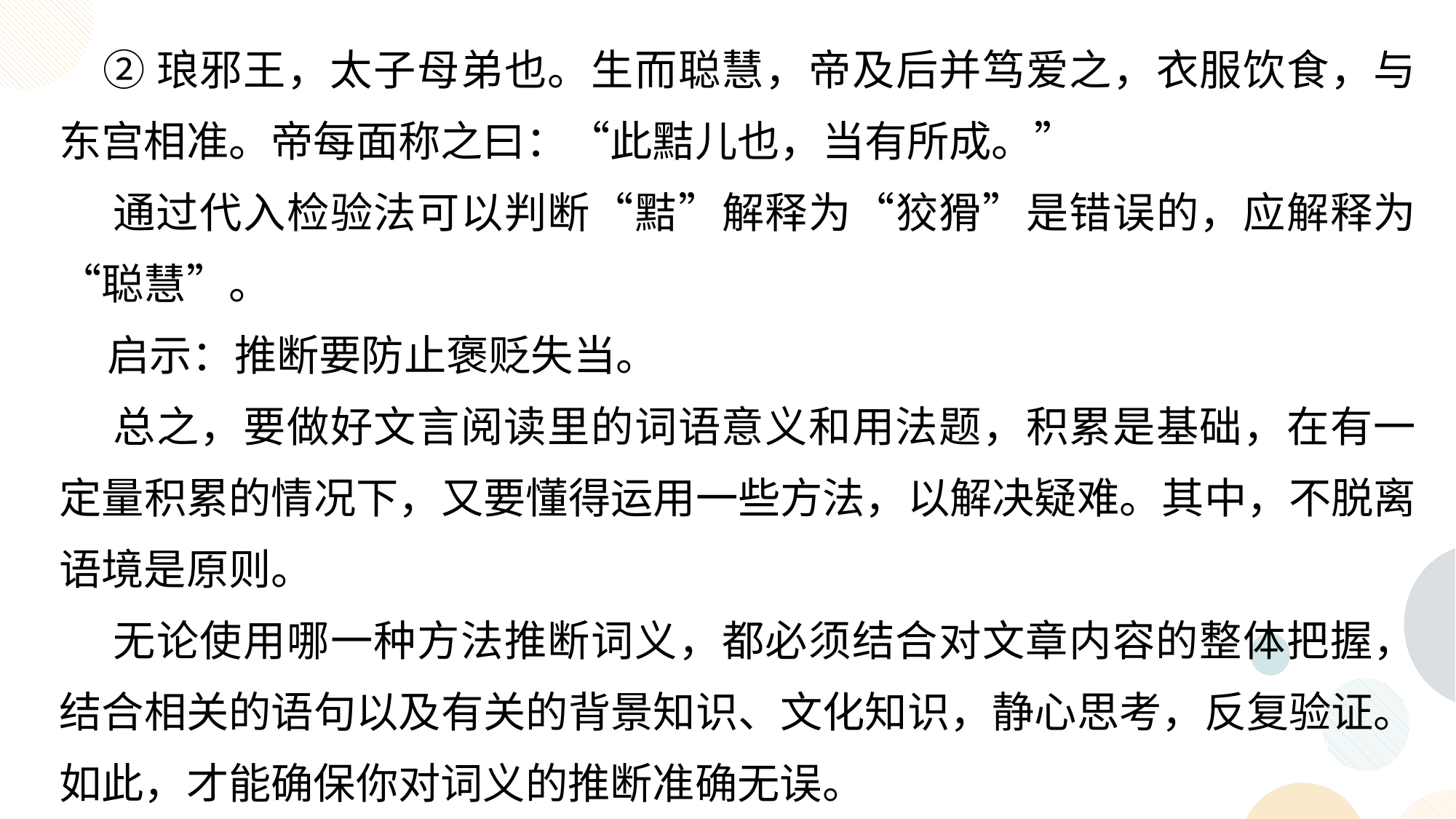

②琅邪王，太子母弟也。生而聪慧，帝及后并笃爱之，衣服饮食，与东宫相准。帝每面称之曰：“此黠儿也，当有所成。”
    通过代入检验法可以判断“黠”解释为“狡猾”是错误的，应解释为“聪慧”。
    启示：推断要防止褒贬失当。
    总之，要做好文言阅读里的词语意义和用法题，积累是基础，在有一定量积累的情况下，又要懂得运用一些方法，以解决疑难。其中，不脱离语境是原则。
    无论使用哪一种方法推断词义，都必须结合对文章内容的整体把握，结合相关的语句以及有关的背景知识、文化知识，静心思考，反复验证。如此，才能确保你对词义的推断准确无误。